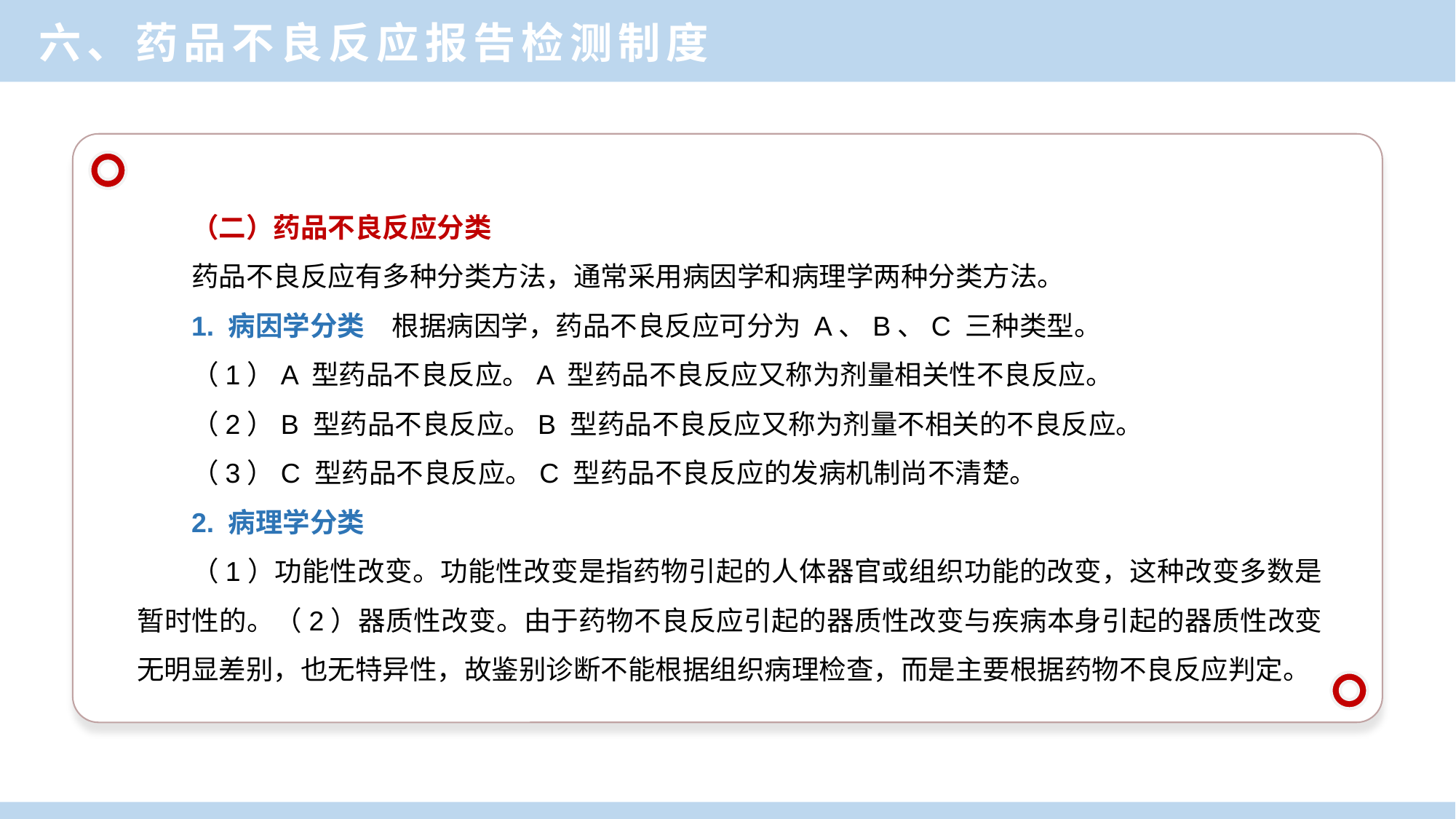

六、药品不良反应报告检测制度

（二）药品不良反应分类
药品不良反应有多种分类方法，通常采用病因学和病理学两种分类方法。
1. 病因学分类　根据病因学，药品不良反应可分为 A、B、C 三种类型。
（1）A 型药品不良反应。A 型药品不良反应又称为剂量相关性不良反应。
（2）B 型药品不良反应。B 型药品不良反应又称为剂量不相关的不良反应。
（3）C 型药品不良反应。C 型药品不良反应的发病机制尚不清楚。
2. 病理学分类
（1）功能性改变。功能性改变是指药物引起的人体器官或组织功能的改变，这种改变多数是暂时性的。（2）器质性改变。由于药物不良反应引起的器质性改变与疾病本身引起的器质性改变无明显差别，也无特异性，故鉴别诊断不能根据组织病理检查，而是主要根据药物不良反应判定。